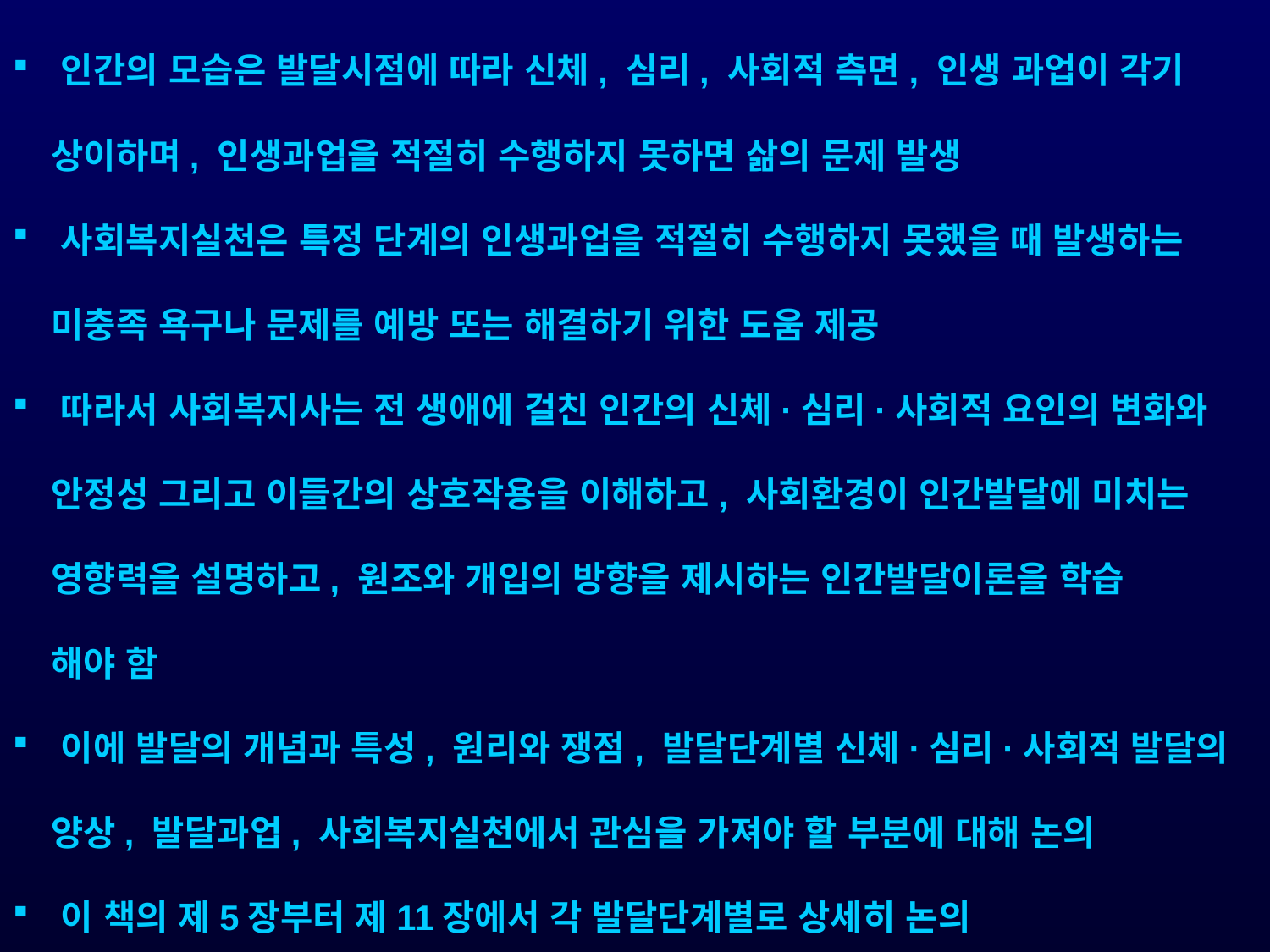

인간의 모습은 발달시점에 따라 신체, 심리, 사회적 측면, 인생 과업이 각기
   상이하며, 인생과업을 적절히 수행하지 못하면 삶의 문제 발생
 사회복지실천은 특정 단계의 인생과업을 적절히 수행하지 못했을 때 발생하는
   미충족 욕구나 문제를 예방 또는 해결하기 위한 도움 제공
 따라서 사회복지사는 전 생애에 걸친 인간의 신체·심리·사회적 요인의 변화와
   안정성 그리고 이들간의 상호작용을 이해하고, 사회환경이 인간발달에 미치는
   영향력을 설명하고, 원조와 개입의 방향을 제시하는 인간발달이론을 학습
   해야 함
 이에 발달의 개념과 특성, 원리와 쟁점, 발달단계별 신체·심리·사회적 발달의
   양상, 발달과업, 사회복지실천에서 관심을 가져야 할 부분에 대해 논의
 이 책의 제5장부터 제11장에서 각 발달단계별로 상세히 논의